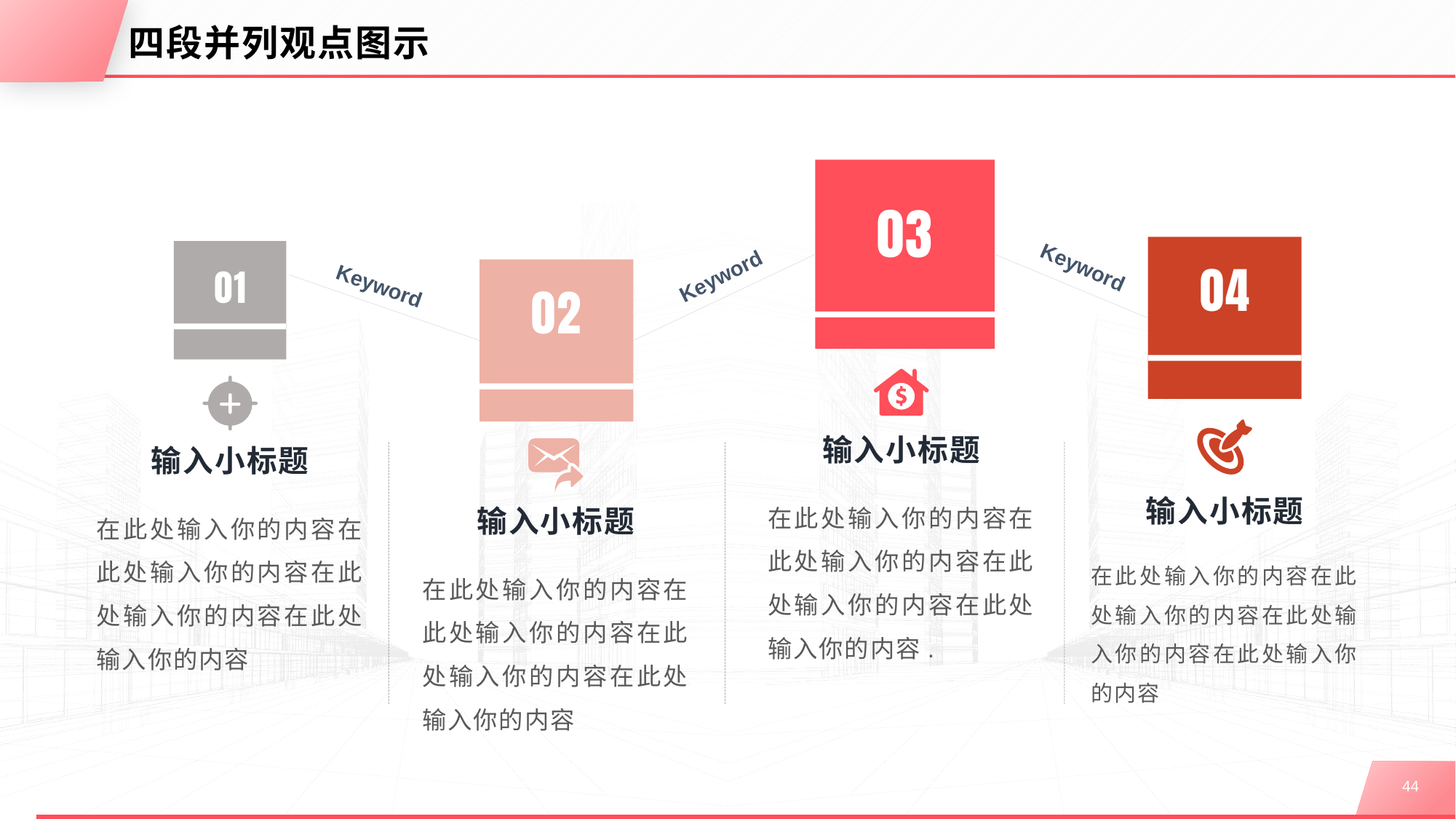

# 四段并列观点图示
03

Keyword
04
Keyword
01
Keyword
02

输入小标题
输入小标题

在此处输入你的内容在此处输入你的内容在此处输入你的内容在此处输入你的内容.
输入小标题
在此处输入你的内容在此处输入你的内容在此处输入你的内容在此处输入你的内容
输入小标题
在此处输入你的内容在此处输入你的内容在此处输入你的内容在此处输入你的内容
在此处输入你的内容在此处输入你的内容在此处输入你的内容在此处输入你的内容
44